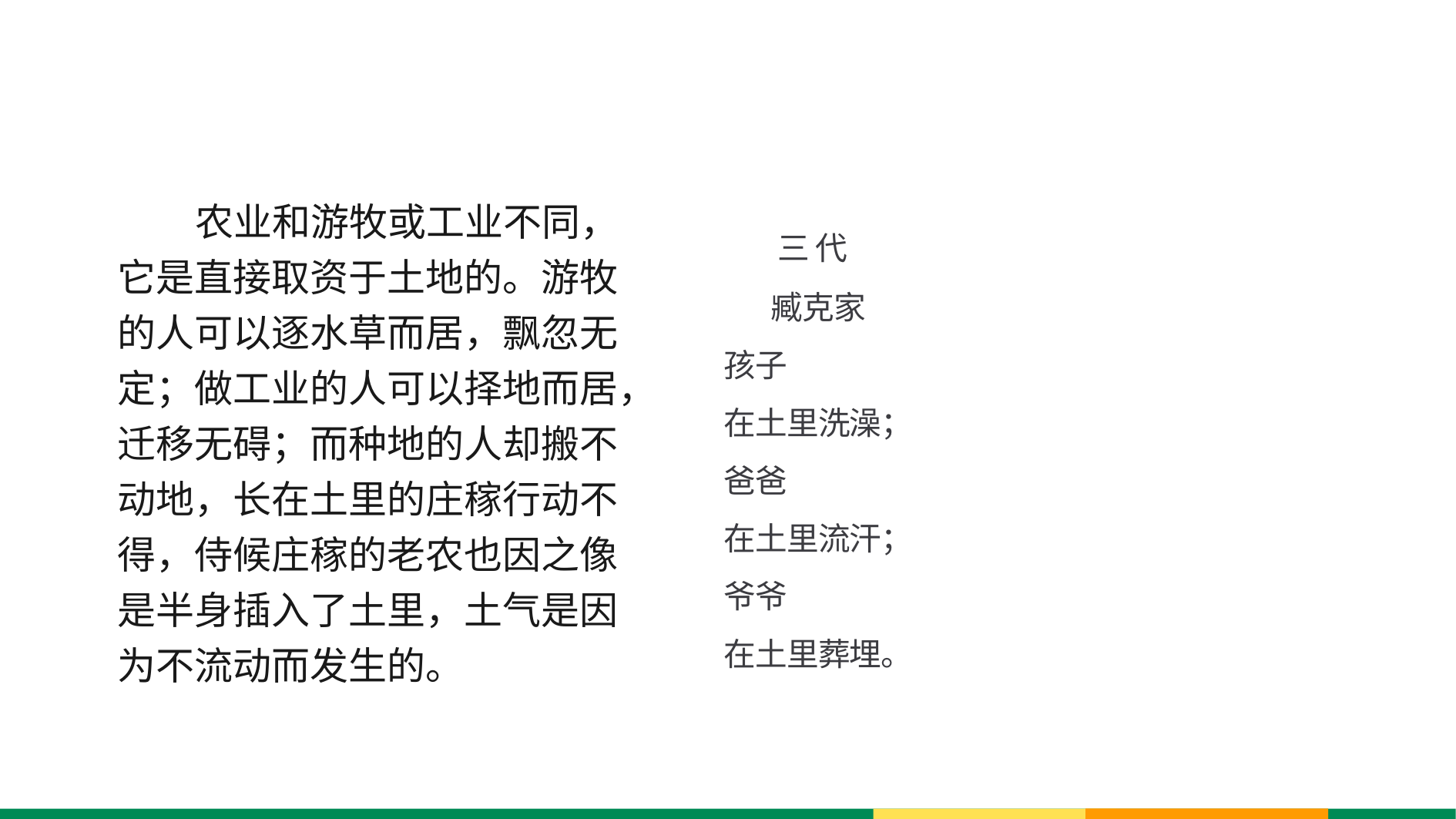

农业和游牧或工业不同，它是直接取资于土地的。游牧的人可以逐水草而居，飘忽无定；做工业的人可以择地而居，迁移无碍；而种地的人却搬不动地，长在土里的庄稼行动不得，侍候庄稼的老农也因之像是半身插入了土里，土气是因为不流动而发生的。
      三 代
      臧克家
孩子
在土里洗澡；
爸爸
在土里流汗；
爷爷
在土里葬埋。